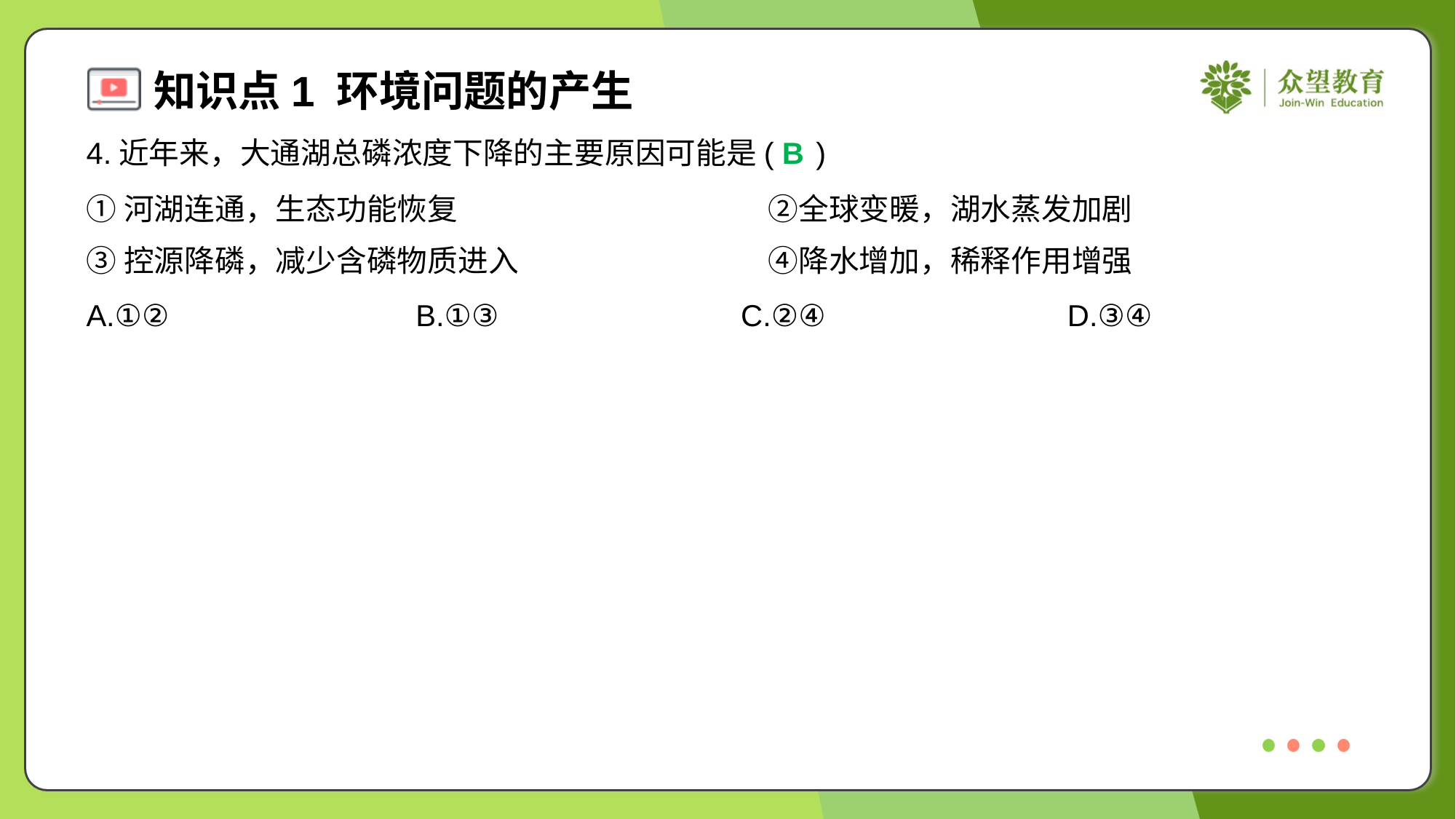

4.近年来，大通湖总磷浓度下降的主要原因可能是(     )
B
①河湖连通，生态功能恢复	②全球变暖，湖水蒸发加剧
③控源降磷，减少含磷物质进入	④降水增加，稀释作用增强
A.①②	B.①③	C.②④	D.③④